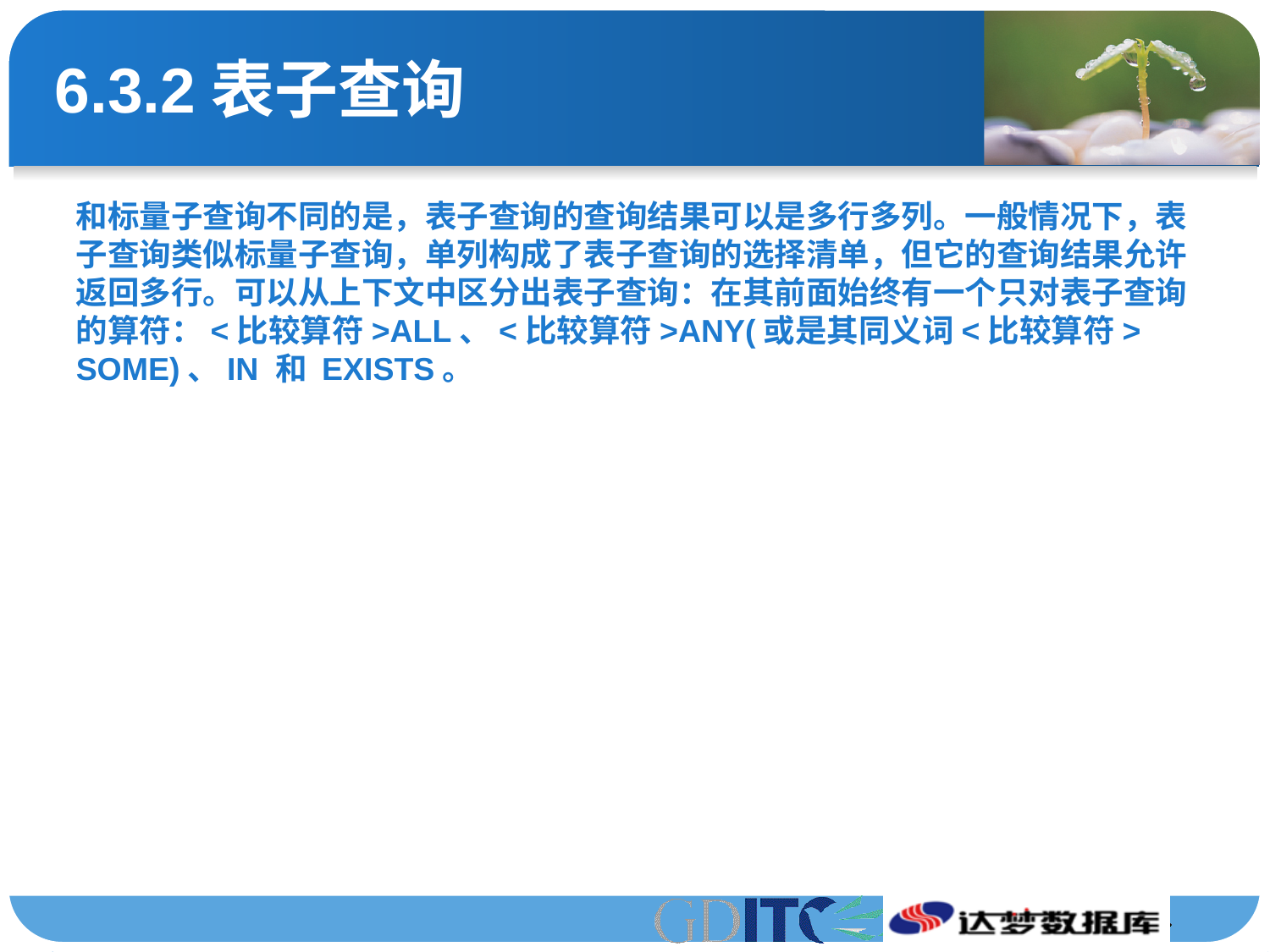

# 6.3.2表子查询
和标量子查询不同的是，表子查询的查询结果可以是多行多列。一般情况下，表子查询类似标量子查询，单列构成了表子查询的选择清单，但它的查询结果允许返回多行。可以从上下文中区分出表子查询：在其前面始终有一个只对表子查询的算符：<比较算符>ALL、<比较算符>ANY(或是其同义词<比较算符> SOME)、IN 和 EXISTS。